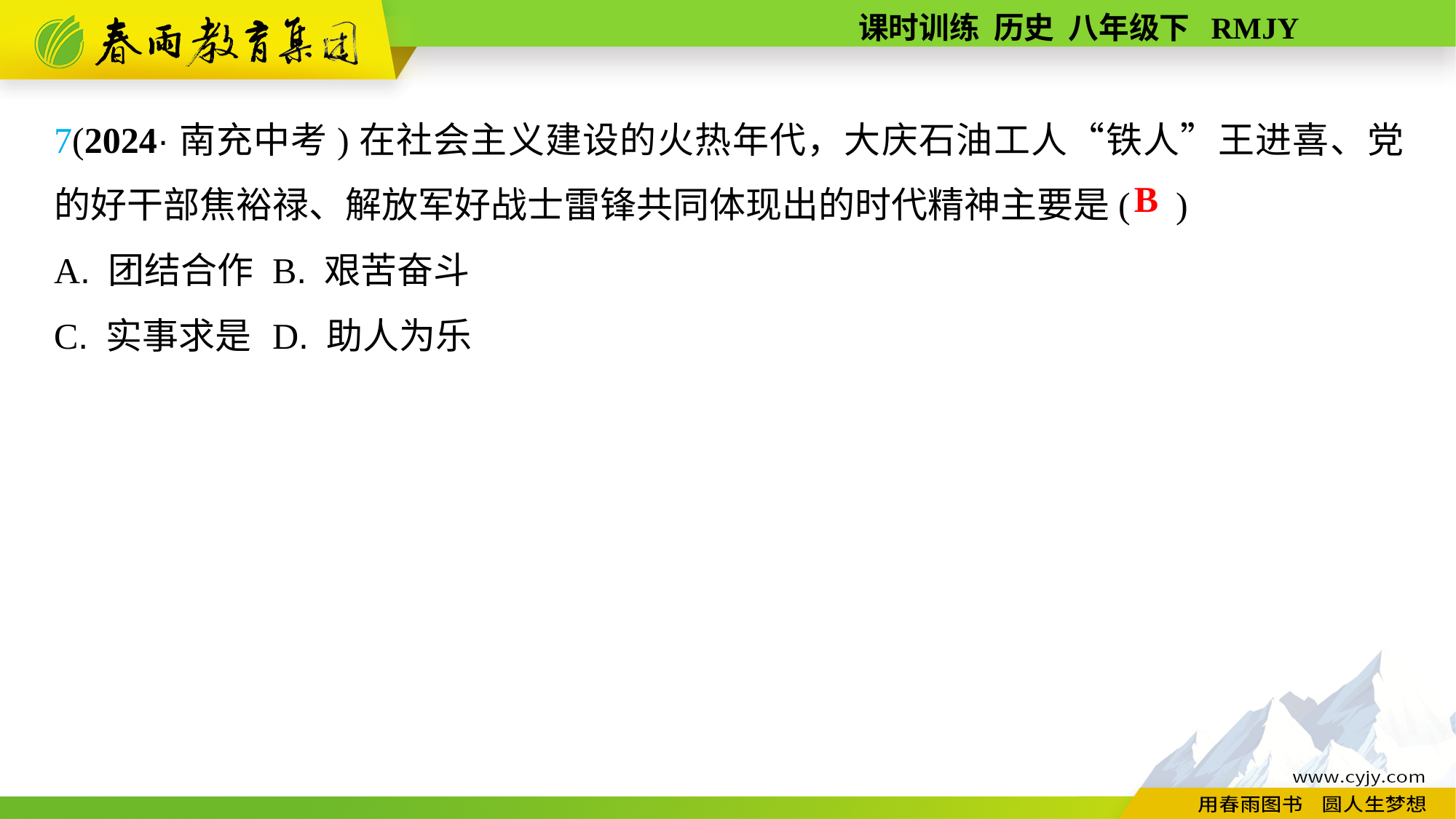

7(2024·南充中考)在社会主义建设的火热年代，大庆石油工人“铁人”王进喜、党的好干部焦裕禄、解放军好战士雷锋共同体现出的时代精神主要是(     )
A. 团结合作	B. 艰苦奋斗
C. 实事求是	D. 助人为乐
B